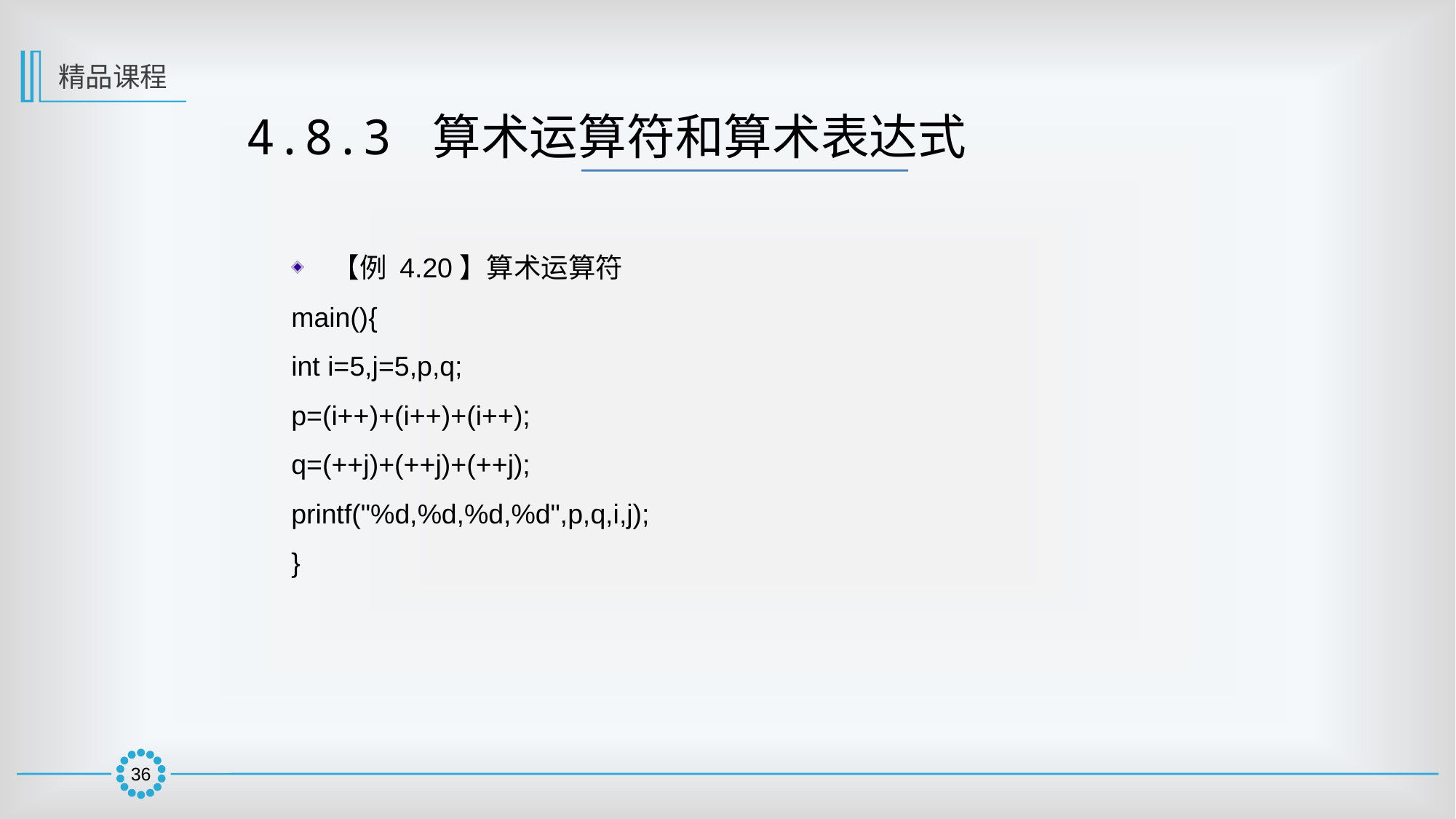

精品课程
4.8.3 算术运算符和算术表达式

【例 4.20】算术运算符
main(){
int i=5,j=5,p,q;
p=(i++)+(i++)+(i++);
q=(++j)+(++j)+(++j);
printf("%d,%d,%d,%d",p,q,i,j);
}

36